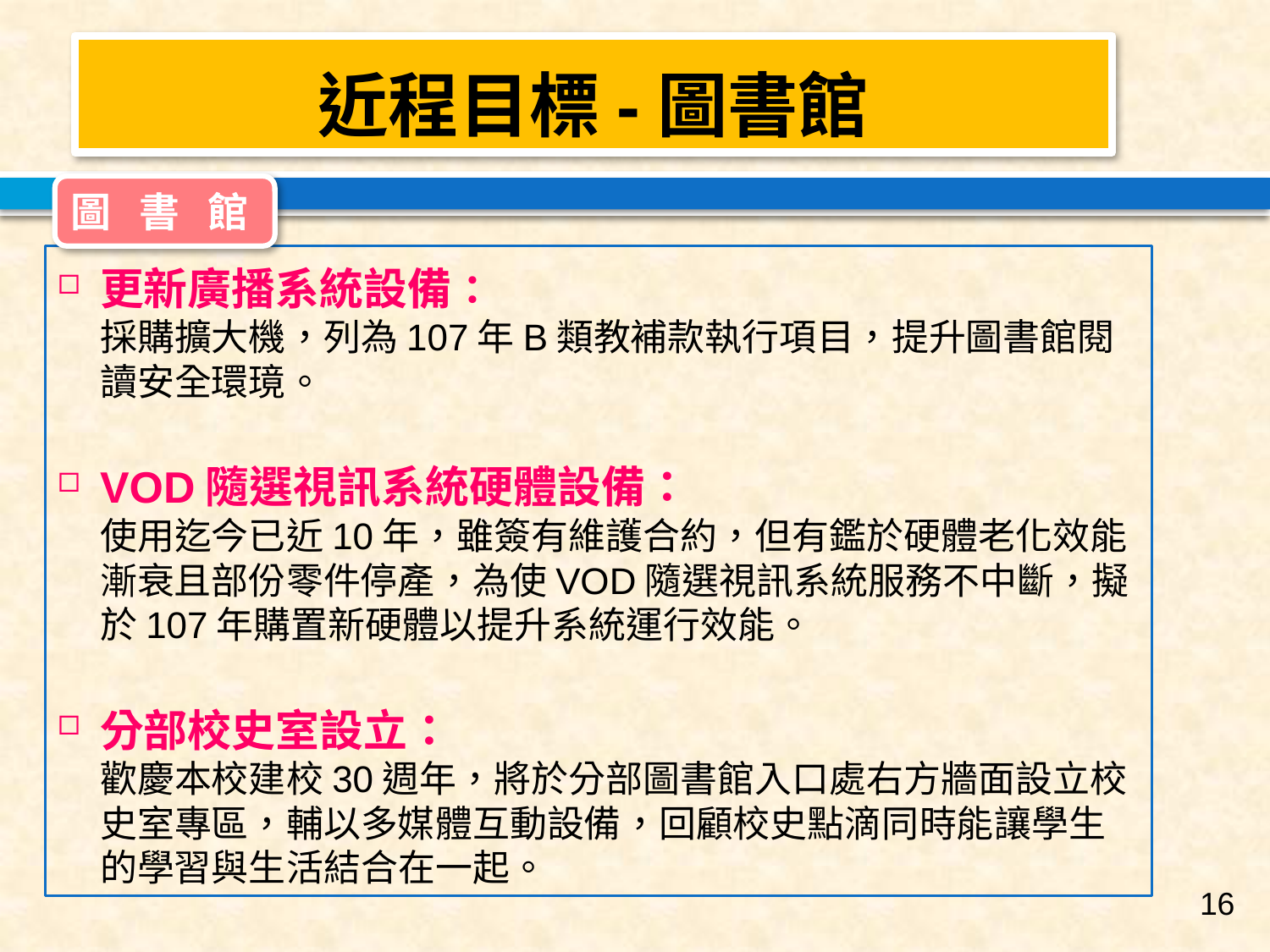

近程目標-圖書館
圖   書   館
更新廣播系統設備：
採購擴大機，列為107年B類教補款執行項目，提升圖書館閱讀安全環璄。
VOD隨選視訊系統硬體設備：
使用迄今已近10年，雖簽有維護合約，但有鑑於硬體老化效能漸衰且部份零件停產，為使VOD隨選視訊系統服務不中斷，擬於107年購置新硬體以提升系統運行效能。
分部校史室設立：
歡慶本校建校30週年，將於分部圖書館入口處右方牆面設立校史室專區，輔以多媒體互動設備，回顧校史點滴同時能讓學生的學習與生活結合在一起。
16